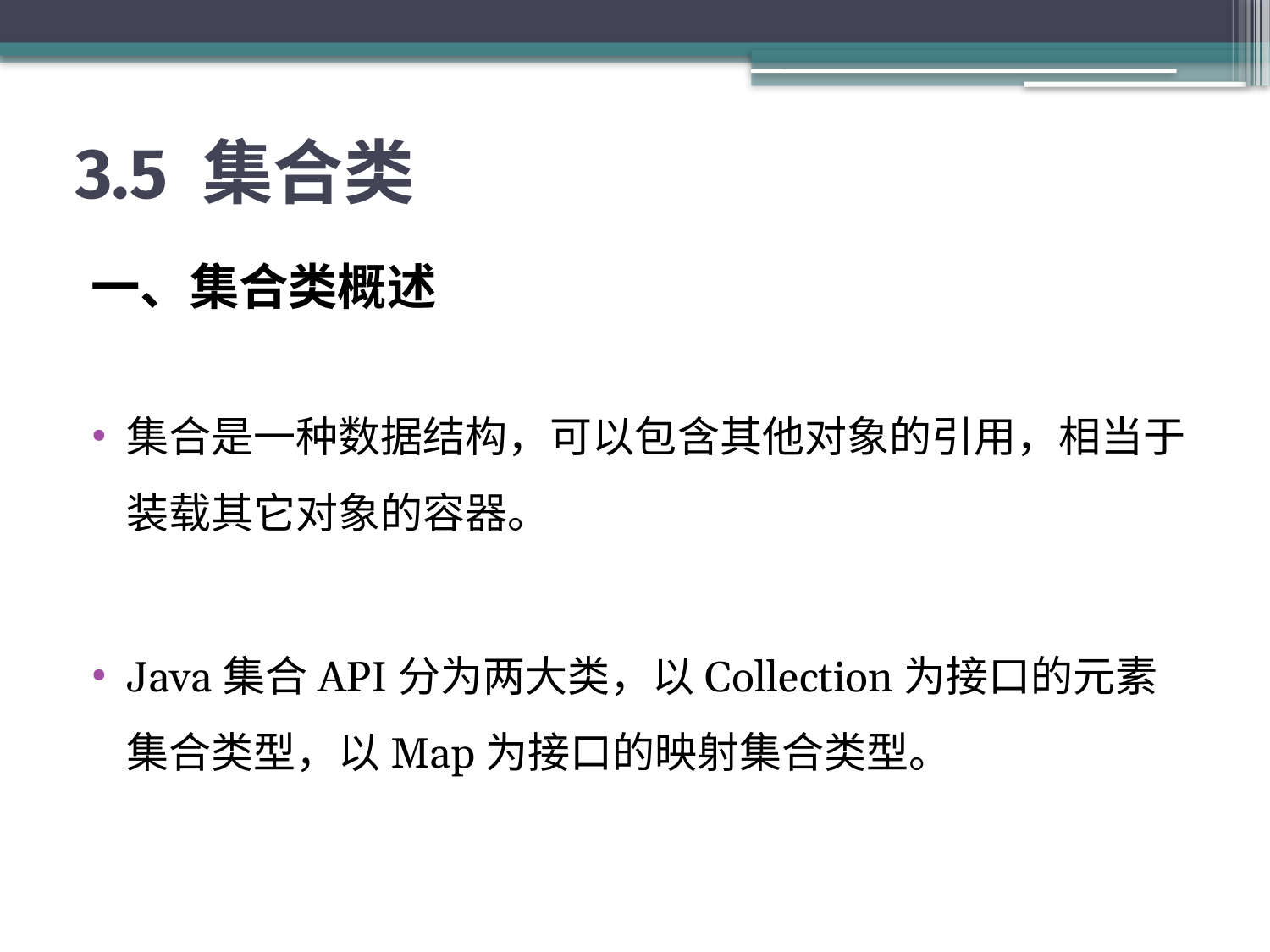

# 3.5	集合类
一、集合类概述

集合是一种数据结构，可以包含其他对象的引用，相当于装载其它对象的容器。

Java集合API分为两大类，以Collection为接口的元素集合类型，以Map为接口的映射集合类型。